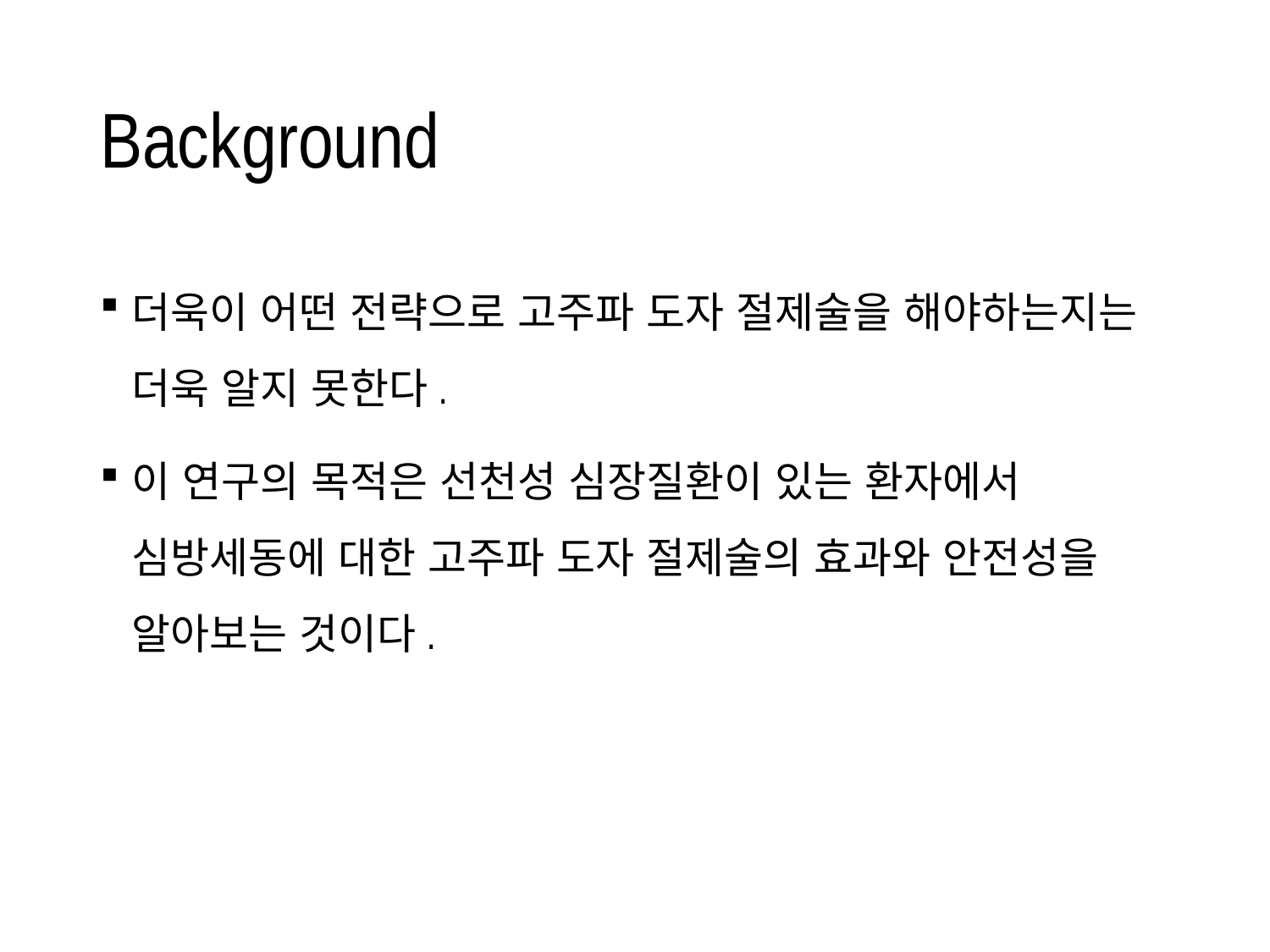

# Background
더욱이 어떤 전략으로 고주파 도자 절제술을 해야하는지는 더욱 알지 못한다.
이 연구의 목적은 선천성 심장질환이 있는 환자에서 심방세동에 대한 고주파 도자 절제술의 효과와 안전성을 알아보는 것이다.